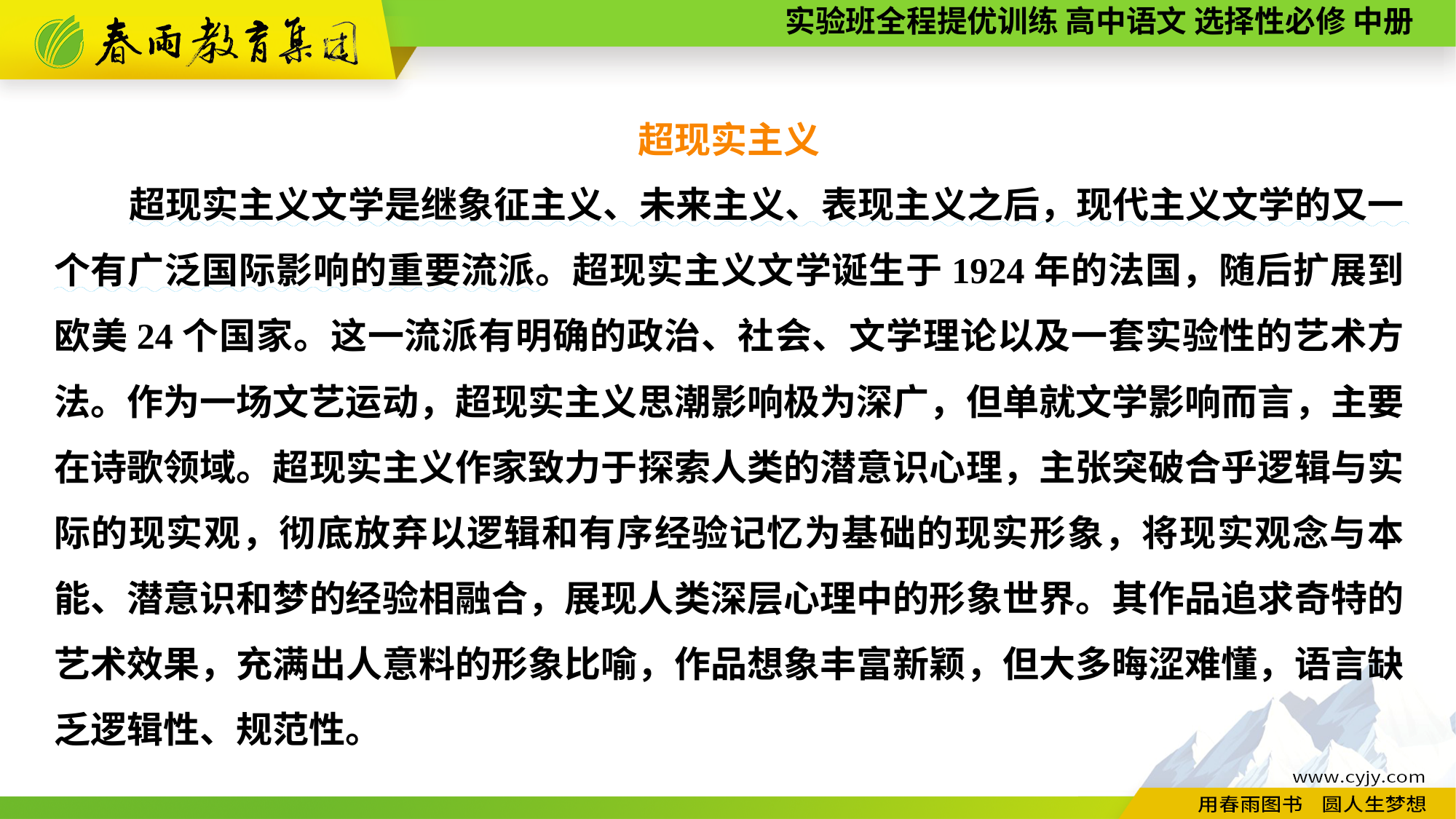

超现实主义
超现实主义文学是继象征主义、未来主义、表现主义之后，现代主义文学的又一个有广泛国际影响的重要流派。超现实主义文学诞生于1924年的法国，随后扩展到欧美24个国家。这一流派有明确的政治、社会、文学理论以及一套实验性的艺术方法。作为一场文艺运动，超现实主义思潮影响极为深广，但单就文学影响而言，主要在诗歌领域。超现实主义作家致力于探索人类的潜意识心理，主张突破合乎逻辑与实际的现实观，彻底放弃以逻辑和有序经验记忆为基础的现实形象，将现实观念与本能、潜意识和梦的经验相融合，展现人类深层心理中的形象世界。其作品追求奇特的艺术效果，充满出人意料的形象比喻，作品想象丰富新颖，但大多晦涩难懂，语言缺乏逻辑性、规范性。